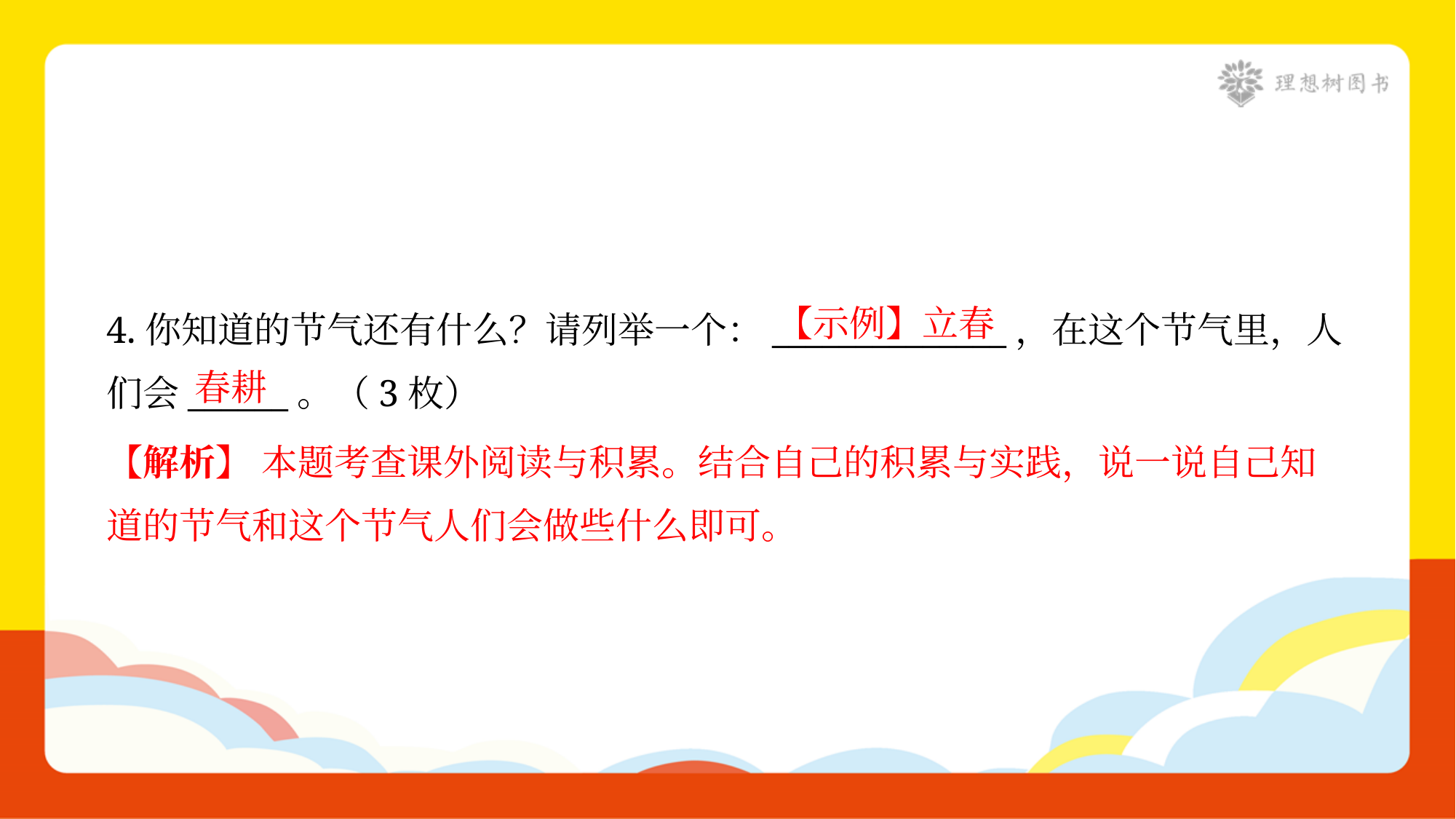

【示例】立春
4.你知道的节气还有什么？请列举一个：______________，在这个节气里，人
们会______。（3枚）
春耕
【解析】 本题考查课外阅读与积累。结合自己的积累与实践，说一说自己知
道的节气和这个节气人们会做些什么即可。